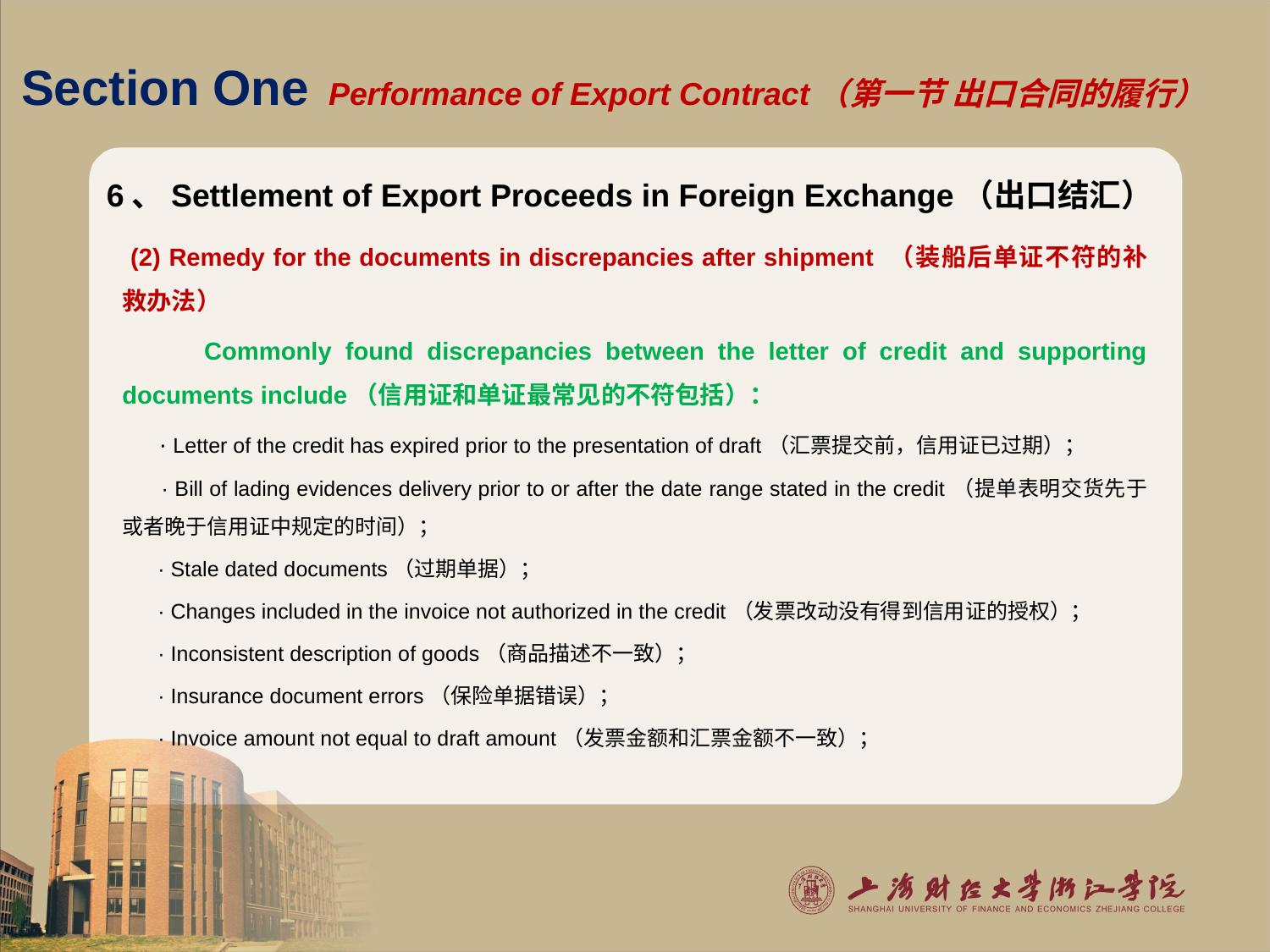

# Section One  Performance of Export Contract（第一节 出口合同的履行）
6、Settlement of Export Proceeds in Foreign Exchange（出口结汇）
 (2) Remedy for the documents in discrepancies after shipment （装船后单证不符的补救办法）
      Commonly found discrepancies between the letter of credit and supporting documents include（信用证和单证最常见的不符包括）：
      · Letter of the credit has expired prior to the presentation of draft（汇票提交前，信用证已过期）；
      · Bill of lading evidences delivery prior to or after the date range stated in the credit（提单表明交货先于或者晚于信用证中规定的时间）；
      · Stale dated documents（过期单据）；
      · Changes included in the invoice not authorized in the credit（发票改动没有得到信用证的授权）；
      · Inconsistent description of goods（商品描述不一致）；
      · Insurance document errors（保险单据错误）；
      · Invoice amount not equal to draft amount（发票金额和汇票金额不一致）；